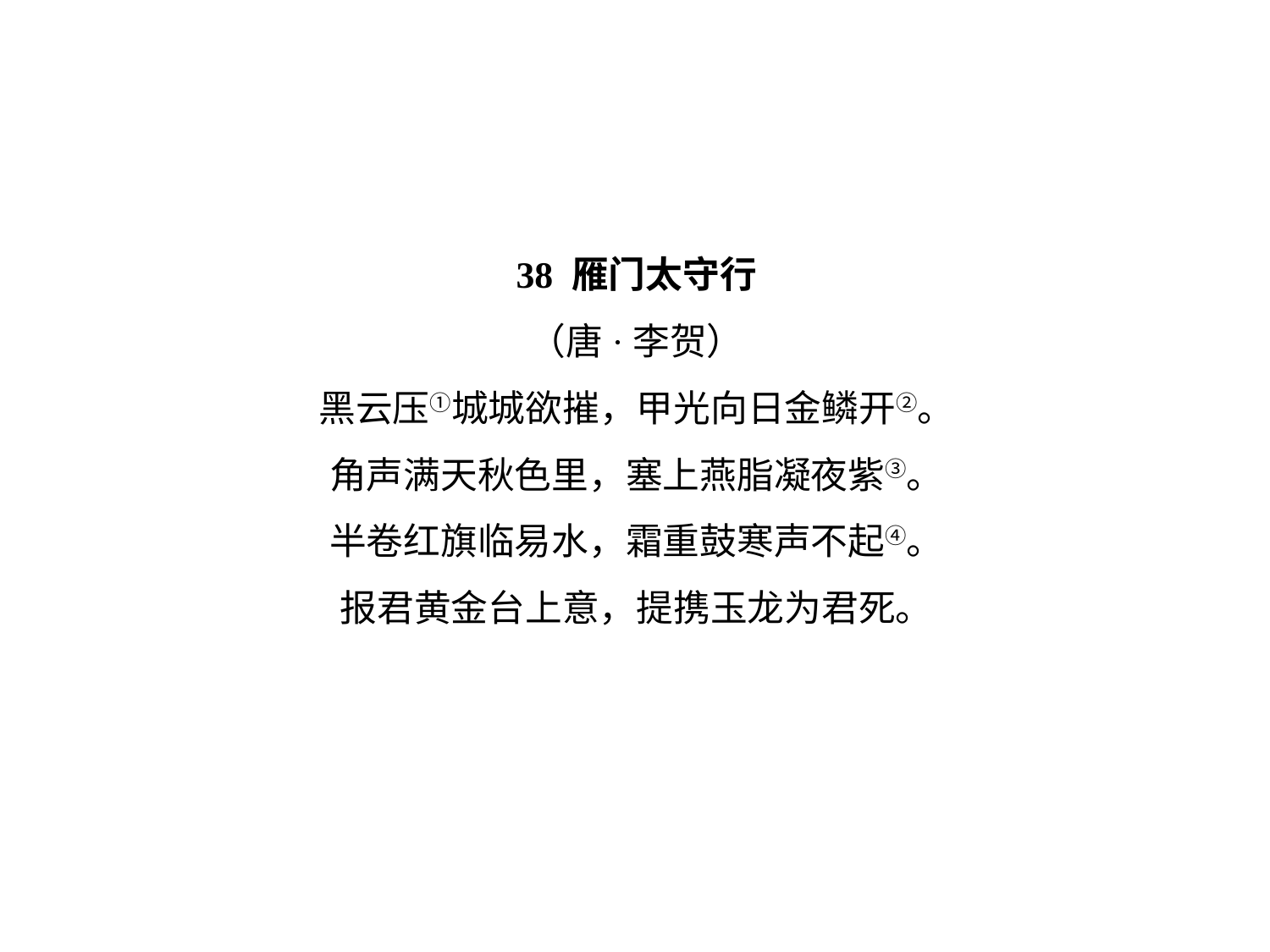

38 雁门太守行
（唐·李贺）
黑云压①城城欲摧，甲光向日金鳞开②。
角声满天秋色里，塞上燕脂凝夜紫③。
半卷红旗临易水，霜重鼓寒声不起④。
报君黄金台上意，提携玉龙为君死。